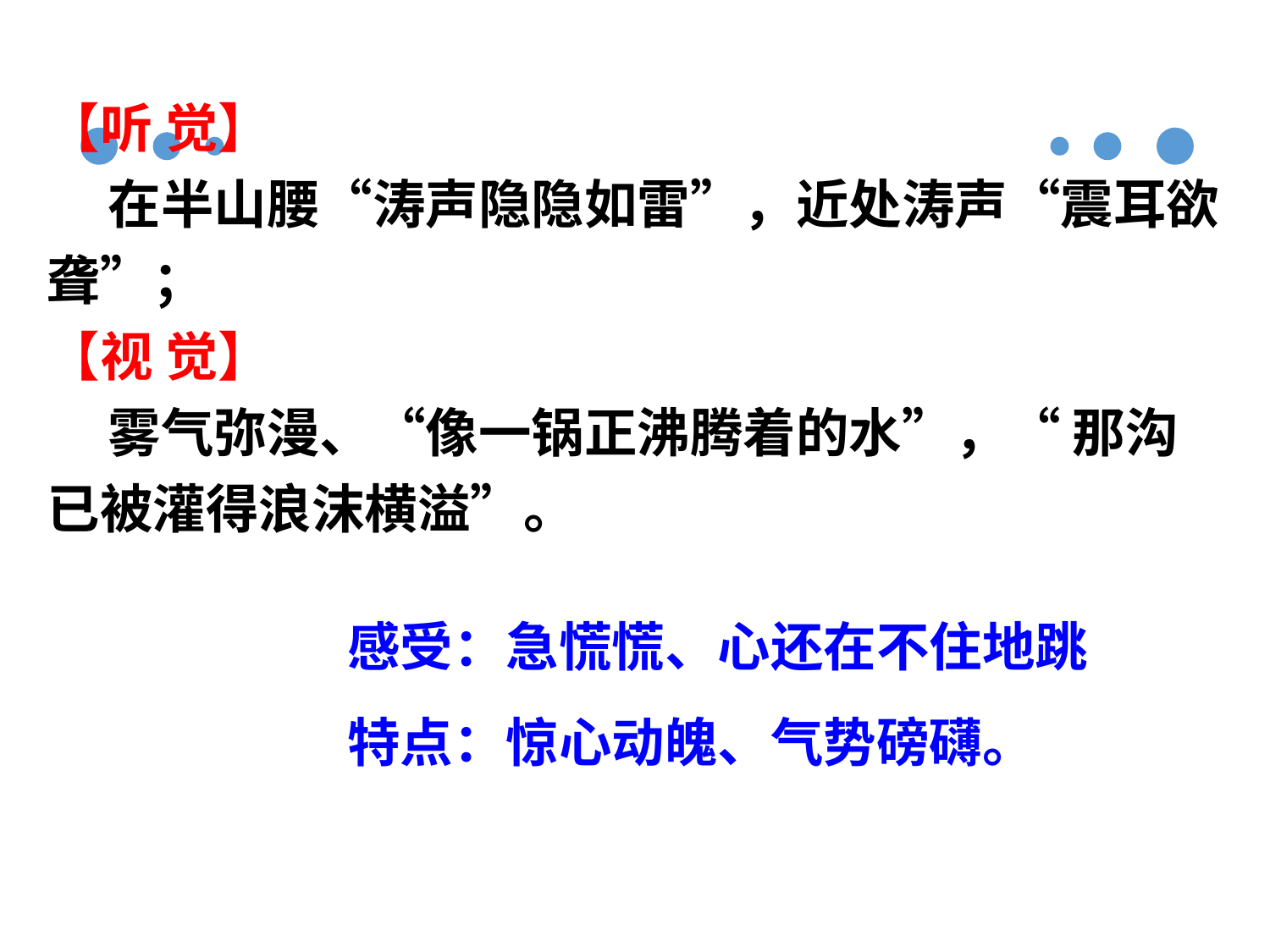

【听 觉】
    在半山腰“涛声隐隐如雷”，近处涛声“震耳欲聋”；
【视 觉】
    雾气弥漫、“像一锅正沸腾着的水”，“ 那沟已被灌得浪沫横溢”。
感受：急慌慌、心还在不住地跳
特点：惊心动魄、气势磅礴。